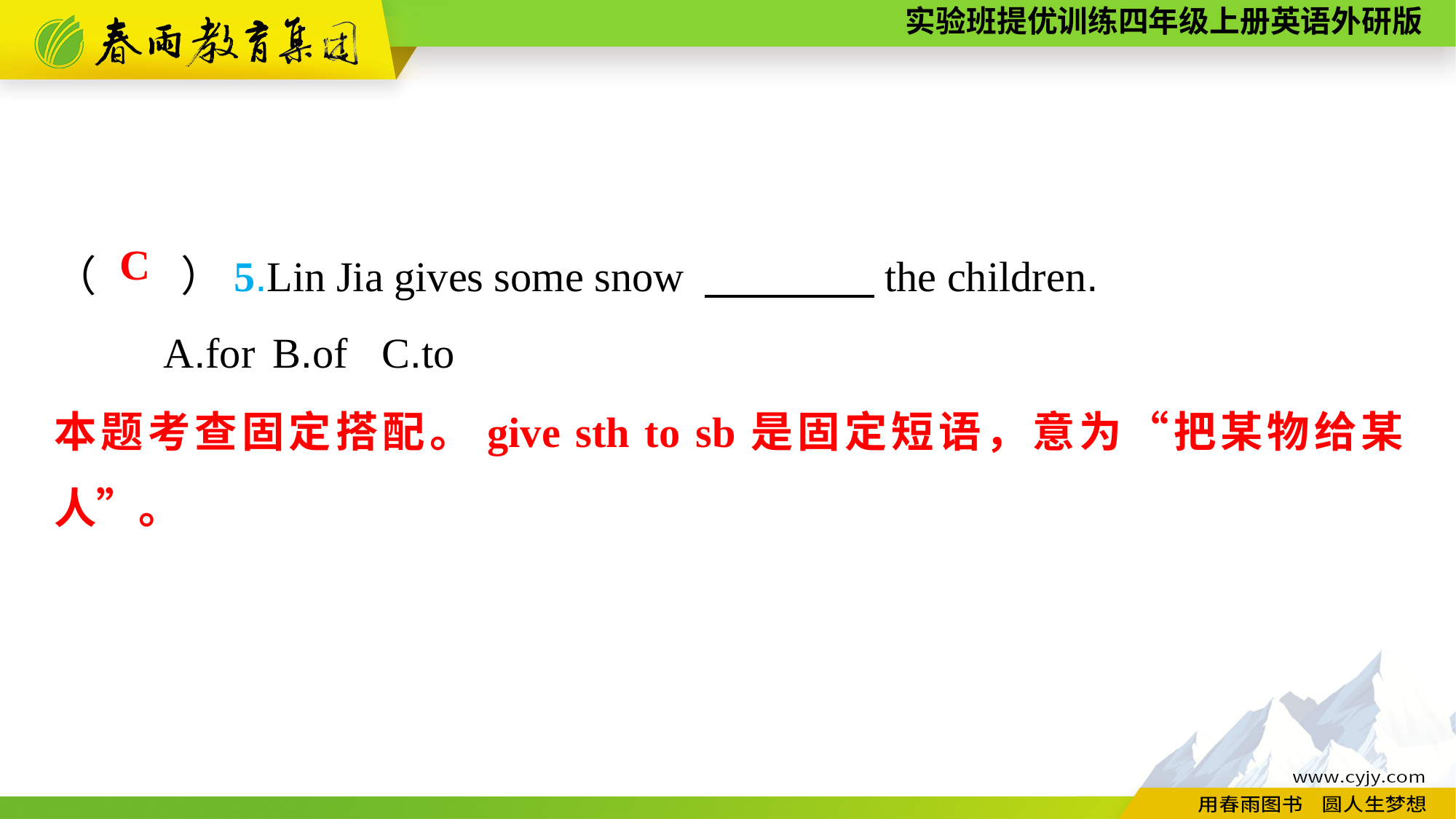

（　　）5.Lin Jia gives some snow 　　　　the children.
	A.for	B.of	C.to
C
本题考查固定搭配。give sth to sb是固定短语，意为“把某物给某人”。